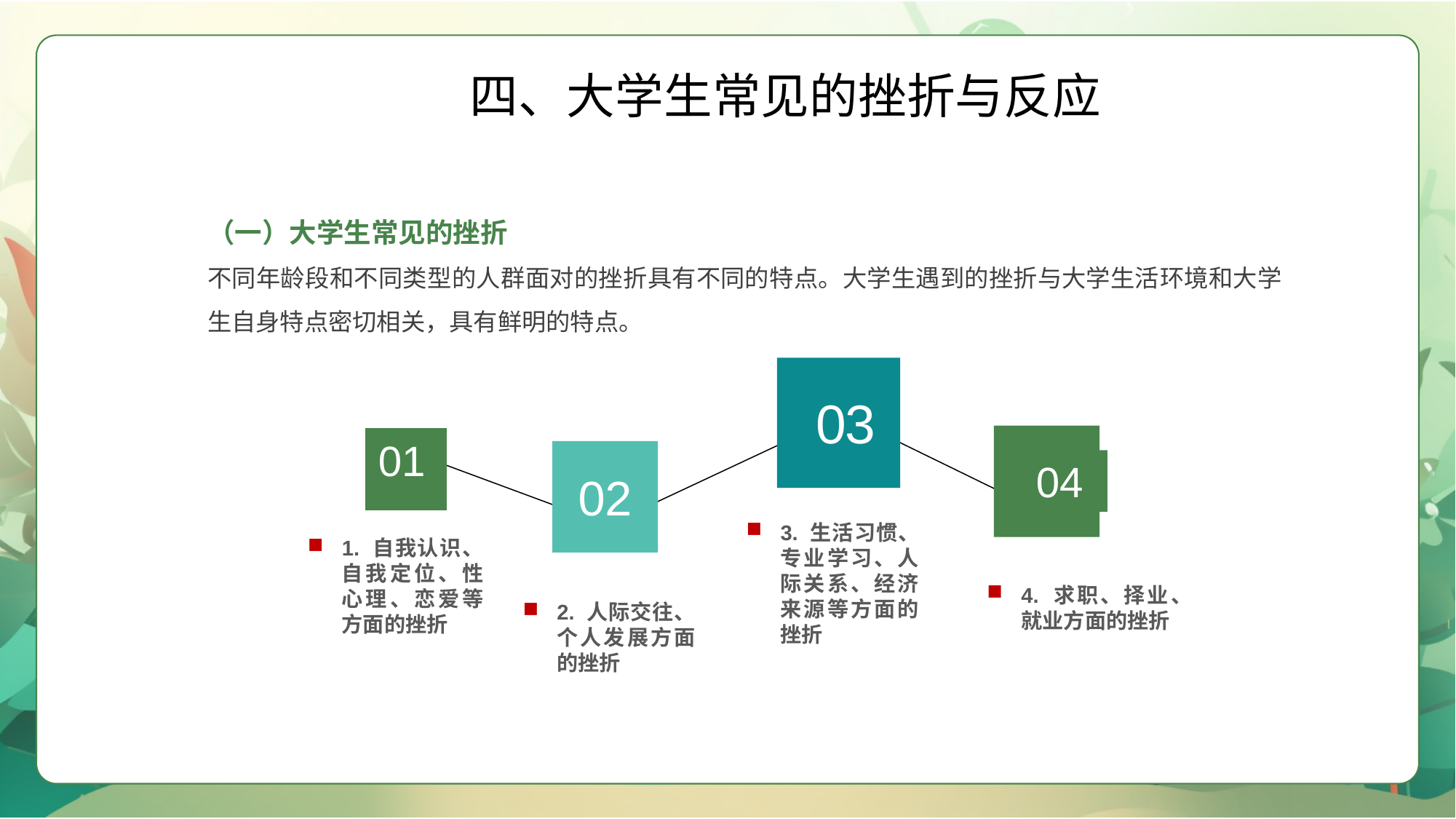

四、大学生常见的挫折与反应
（一）大学生常见的挫折
不同年龄段和不同类型的人群面对的挫折具有不同的特点。大学生遇到的挫折与大学生活环境和大学生自身特点密切相关，具有鲜明的特点。

03

04

01

02
3. 生活习惯、专业学习、人际关系、经济来源等方面的挫折
1. 自我认识、自我定位、性心理、恋爱等方面的挫折
4. 求职、择业、就业方面的挫折
2. 人际交往、个人发展方面的挫折